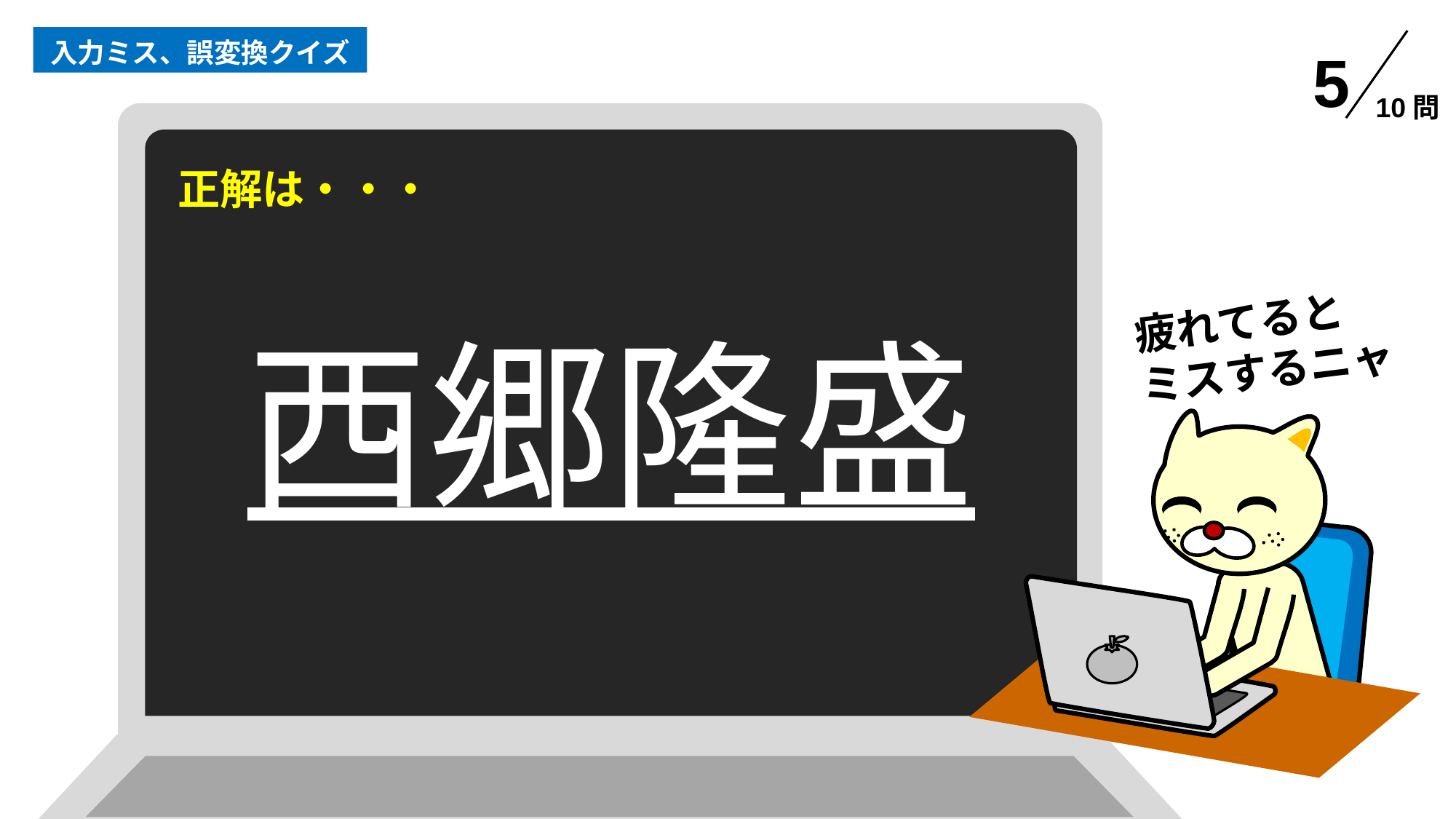

入力ミス、誤変換クイズ
5
10問

正解は・・・
疲れてると
ミスするニャ
西郷隆盛